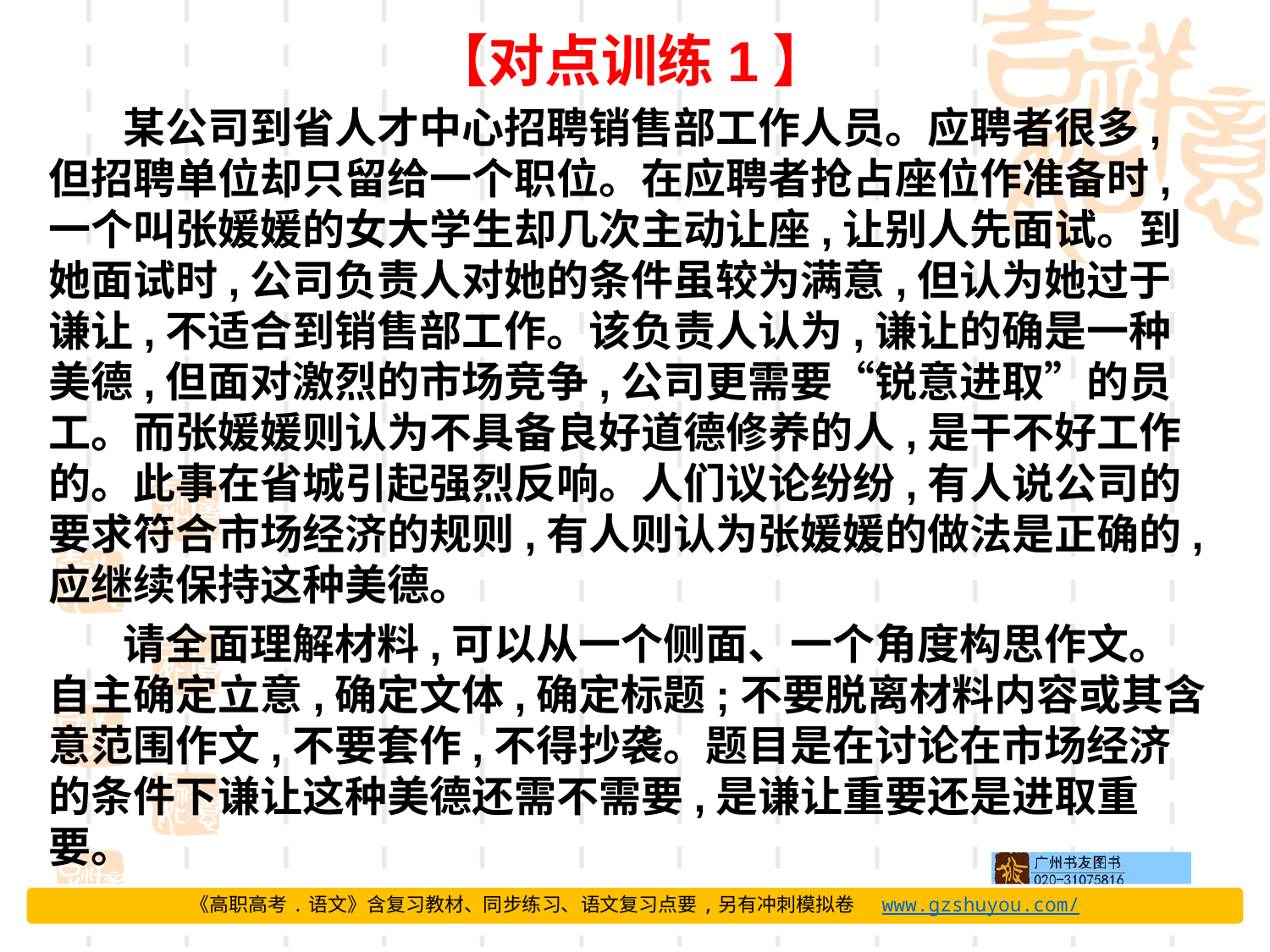

【对点训练1】
某公司到省人才中心招聘销售部工作人员。应聘者很多,但招聘单位却只留给一个职位。在应聘者抢占座位作准备时,一个叫张媛媛的女大学生却几次主动让座,让别人先面试。到她面试时,公司负责人对她的条件虽较为满意,但认为她过于谦让,不适合到销售部工作。该负责人认为,谦让的确是一种美德,但面对激烈的市场竞争,公司更需要“锐意进取”的员工。而张媛媛则认为不具备良好道德修养的人,是干不好工作的。此事在省城引起强烈反响。人们议论纷纷,有人说公司的要求符合市场经济的规则,有人则认为张媛媛的做法是正确的,应继续保持这种美德。
请全面理解材料,可以从一个侧面、一个角度构思作文。自主确定立意,确定文体,确定标题;不要脱离材料内容或其含意范围作文,不要套作,不得抄袭。题目是在讨论在市场经济的条件下谦让这种美德还需不需要,是谦让重要还是进取重要。